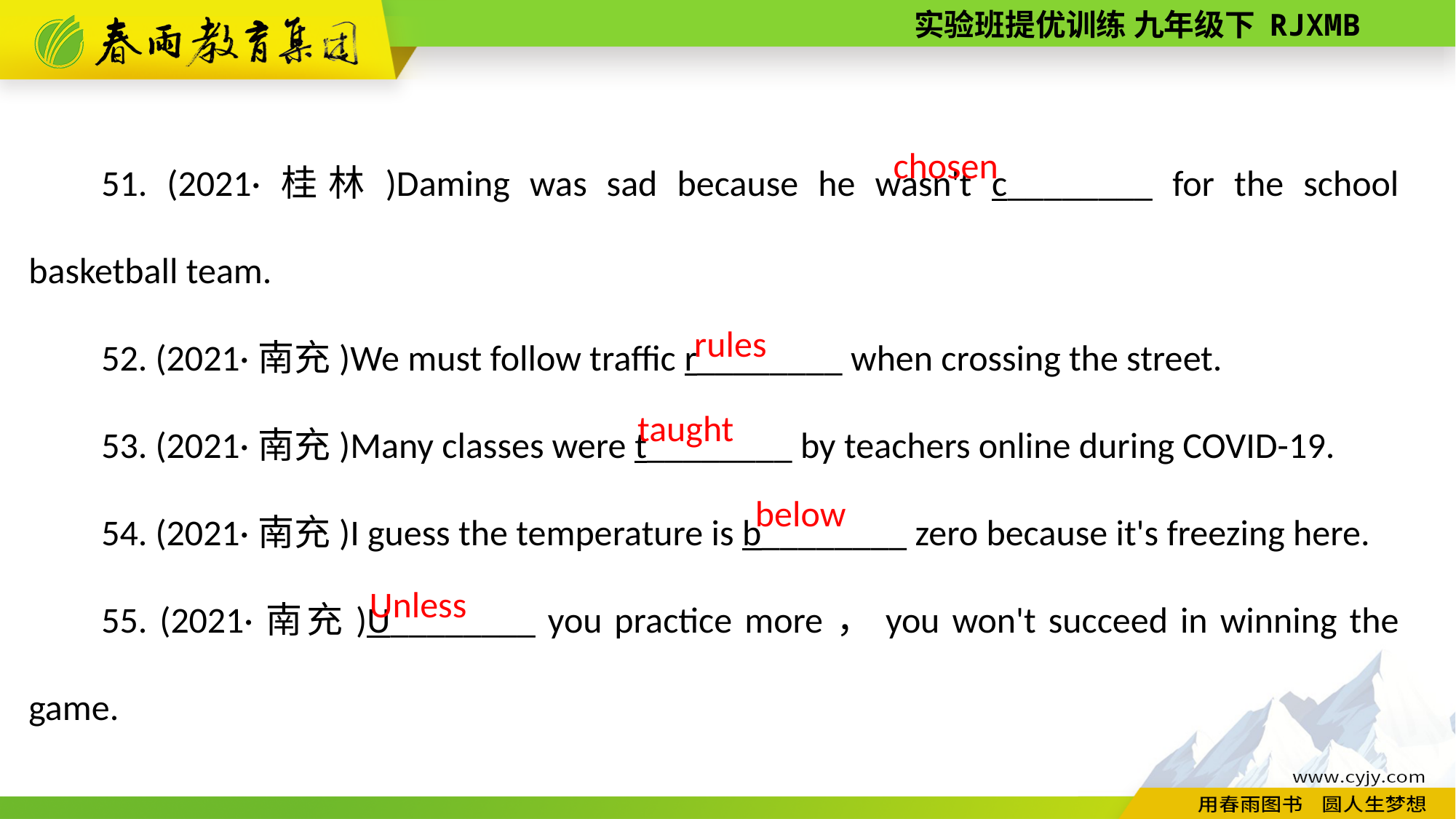

51. (2021·桂林)Daming was sad because he wasn't c________ for the school basketball team.
52. (2021·南充)We must follow traffic r________ when crossing the street.
53. (2021·南充)Many classes were t________ by teachers online during COVID-­19.
54. (2021·南充)I guess the temperature is b________ zero because it's freezing here.
55. (2021·南充)U________ you practice more，you won't succeed in winning the game.
chosen
 rules
taught
below
Unless